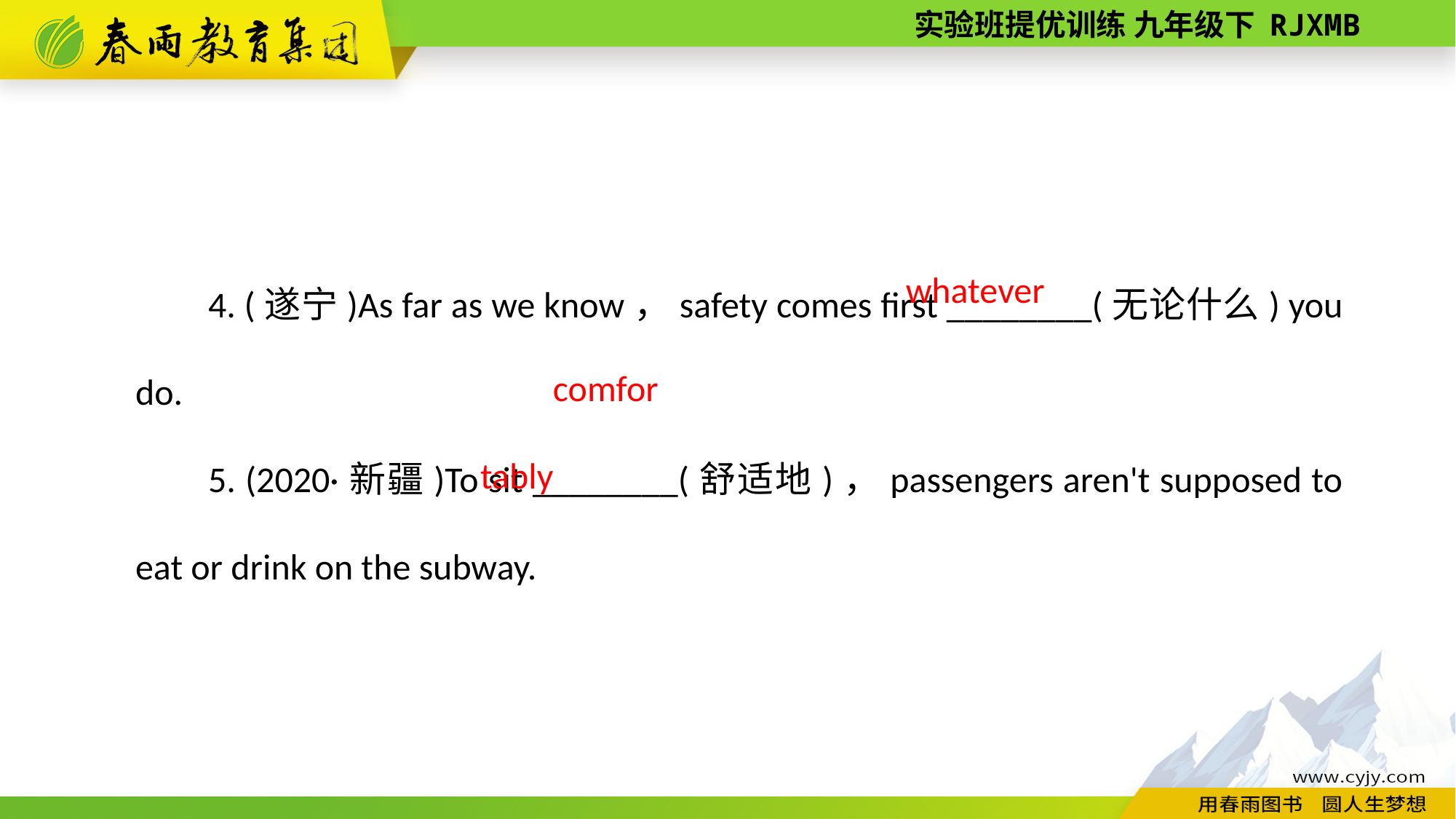

4. (遂宁)As far as we know，safety comes first ________(无论什么) you do.
5. (2020·新疆)To sit ________(舒适地)，passengers aren't supposed to eat or drink on the subway.
whatever
comfortably